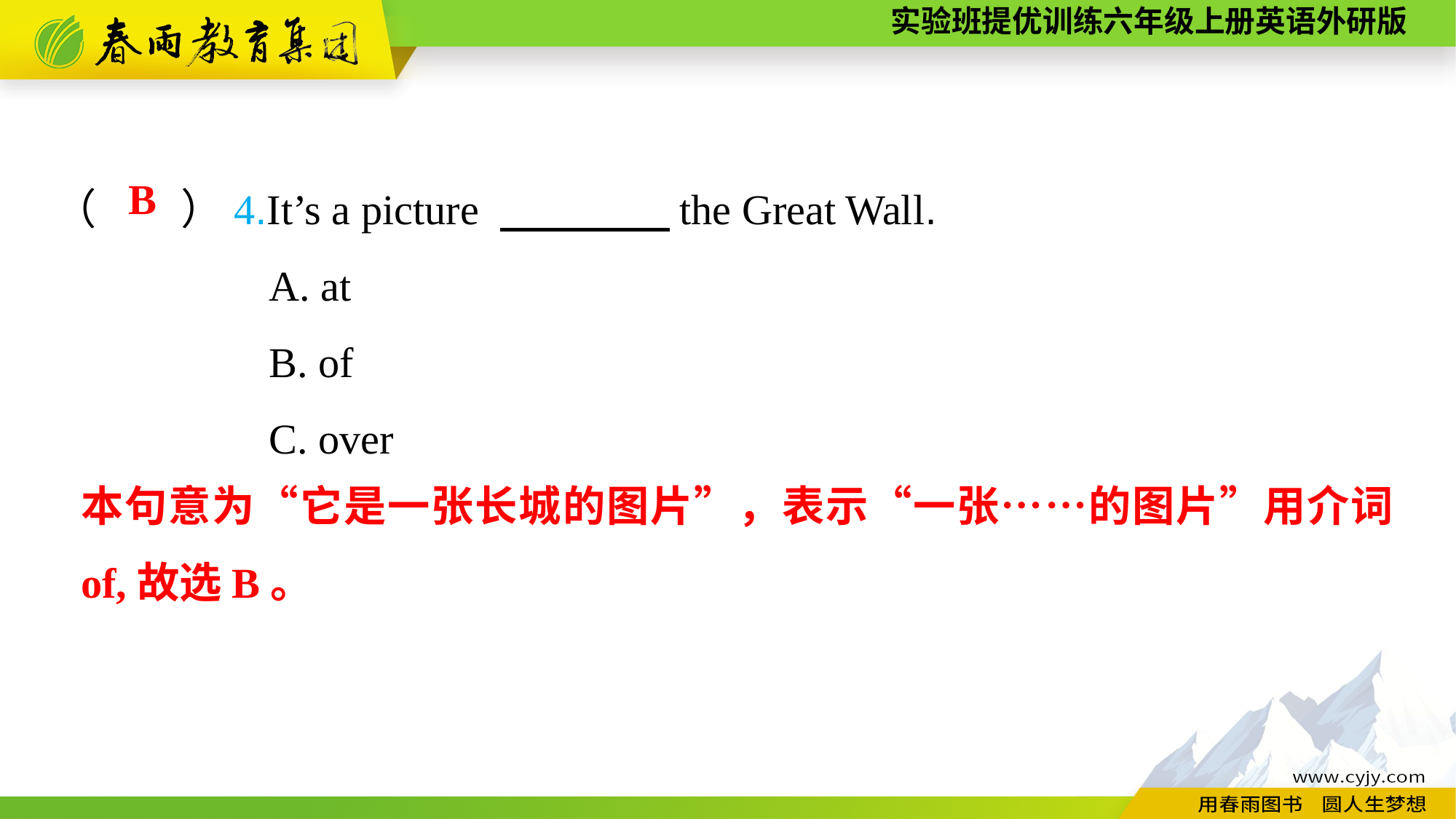

（　　）4.It’s a picture 　　　　the Great Wall.
A. at
B. of
C. over
B
本句意为“它是一张长城的图片”，表示“一张……的图片”用介词of,故选B。